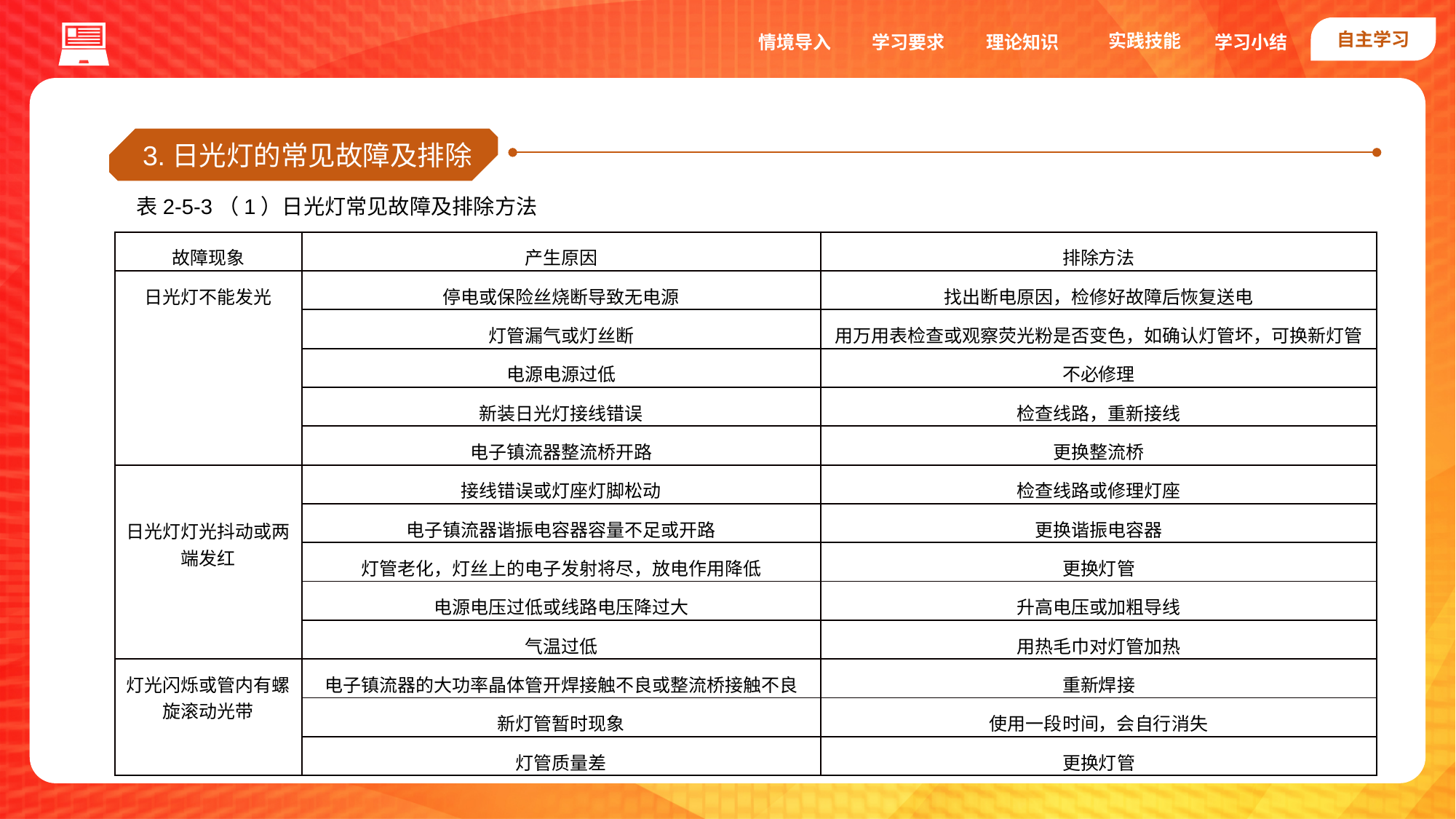

自主学习
实践技能
情境导入
学习要求
理论知识
学习小结

3.日光灯的常见故障及排除
表2-5-3（1）日光灯常见故障及排除方法
| 故障现象 | 产生原因 | 排除方法 |
| --- | --- | --- |
| 日光灯不能发光 | 停电或保险丝烧断导致无电源 | 找出断电原因，检修好故障后恢复送电 |
|  | 灯管漏气或灯丝断 | 用万用表检查或观察荧光粉是否变色，如确认灯管坏，可换新灯管 |
|  | 电源电源过低 | 不必修理 |
|  | 新装日光灯接线错误 | 检查线路，重新接线 |
|  | 电子镇流器整流桥开路 | 更换整流桥 |
| 日光灯灯光抖动或两端发红 | 接线错误或灯座灯脚松动 | 检查线路或修理灯座 |
|  | 电子镇流器谐振电容器容量不足或开路 | 更换谐振电容器 |
|  | 灯管老化，灯丝上的电子发射将尽，放电作用降低 | 更换灯管 |
|  | 电源电压过低或线路电压降过大 | 升高电压或加粗导线 |
|  | 气温过低 | 用热毛巾对灯管加热 |
| 灯光闪烁或管内有螺旋滚动光带 | 电子镇流器的大功率晶体管开焊接触不良或整流桥接触不良 | 重新焊接 |
|  | 新灯管暂时现象 | 使用一段时间，会自行消失 |
|  | 灯管质量差 | 更换灯管 |